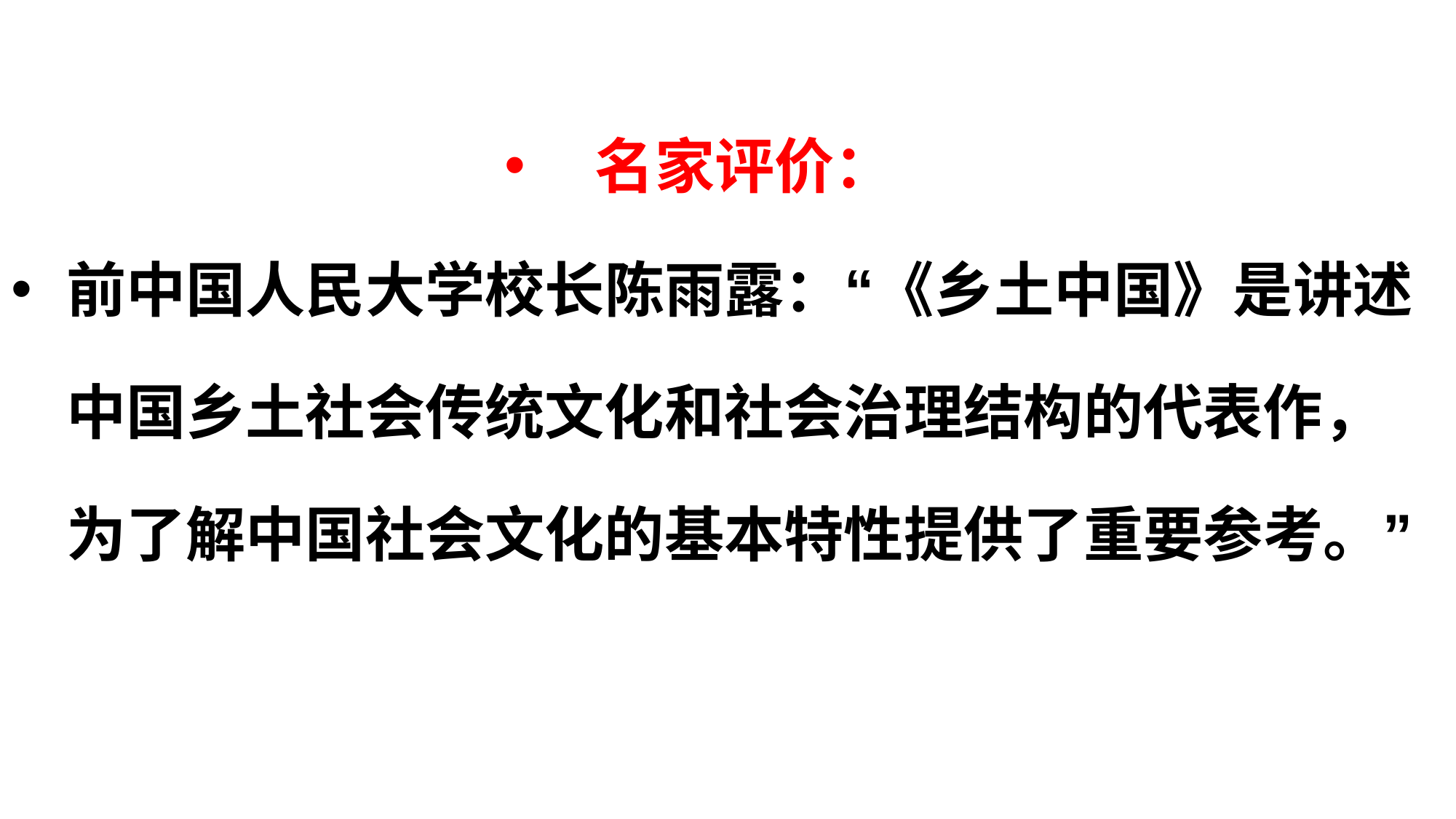

名家评价：
前中国人民大学校长陈雨露：“《乡土中国》是讲述中国乡土社会传统文化和社会治理结构的代表作，为了解中国社会文化的基本特性提供了重要参考。”